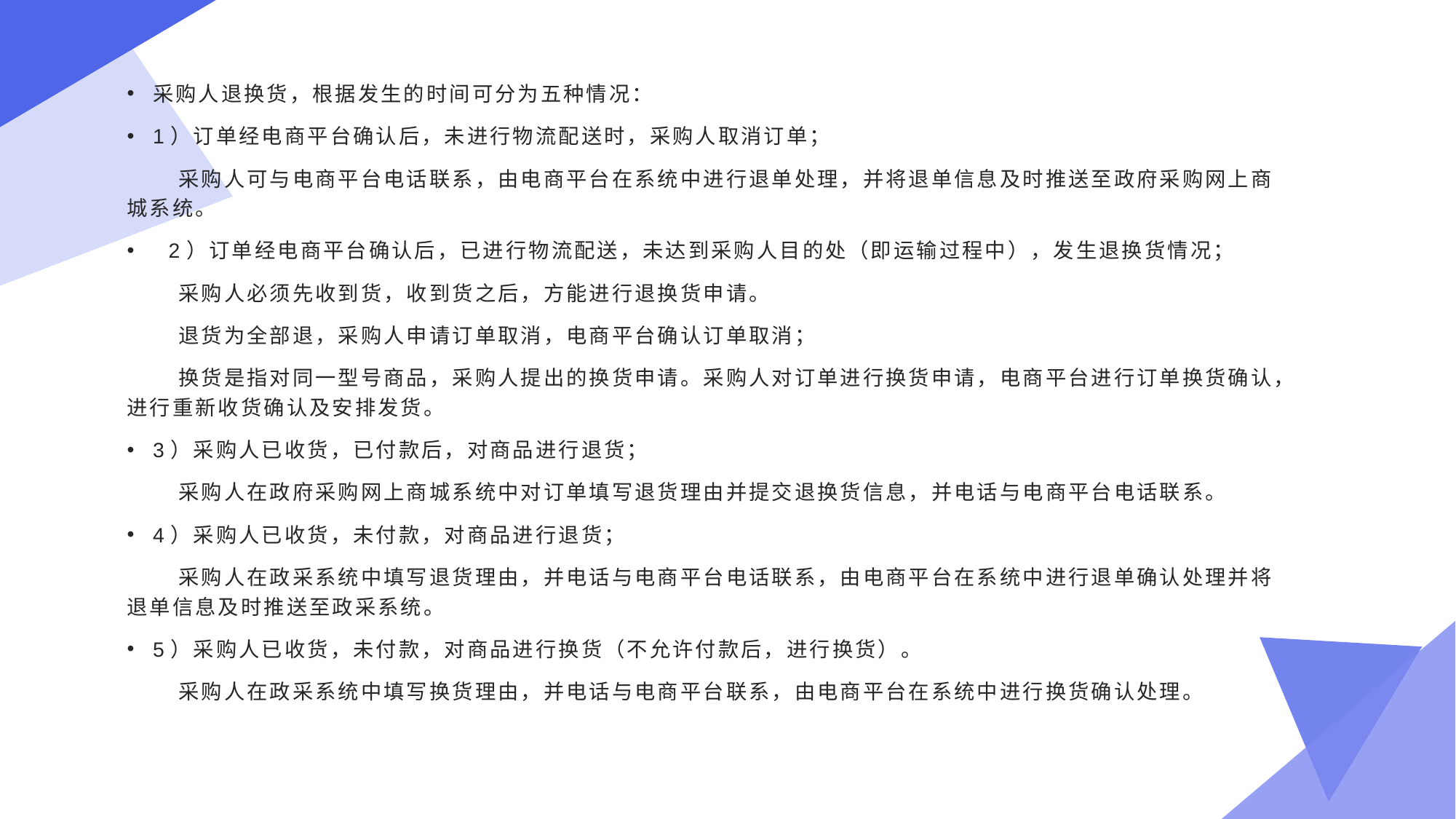

采购人退换货，根据发生的时间可分为五种情况：
1）订单经电商平台确认后，未进行物流配送时，采购人取消订单；
采购人可与电商平台电话联系，由电商平台在系统中进行退单处理，并将退单信息及时推送至政府采购网上商城系统。
  2）订单经电商平台确认后，已进行物流配送，未达到采购人目的处（即运输过程中），发生退换货情况；
采购人必须先收到货，收到货之后，方能进行退换货申请。
退货为全部退，采购人申请订单取消，电商平台确认订单取消；
换货是指对同一型号商品，采购人提出的换货申请。采购人对订单进行换货申请，电商平台进行订单换货确认，进行重新收货确认及安排发货。
3）采购人已收货，已付款后，对商品进行退货；
采购人在政府采购网上商城系统中对订单填写退货理由并提交退换货信息，并电话与电商平台电话联系。
4）采购人已收货，未付款，对商品进行退货；
采购人在政采系统中填写退货理由，并电话与电商平台电话联系，由电商平台在系统中进行退单确认处理并将退单信息及时推送至政采系统。
5）采购人已收货，未付款，对商品进行换货（不允许付款后，进行换货）。
采购人在政采系统中填写换货理由，并电话与电商平台联系，由电商平台在系统中进行换货确认处理。